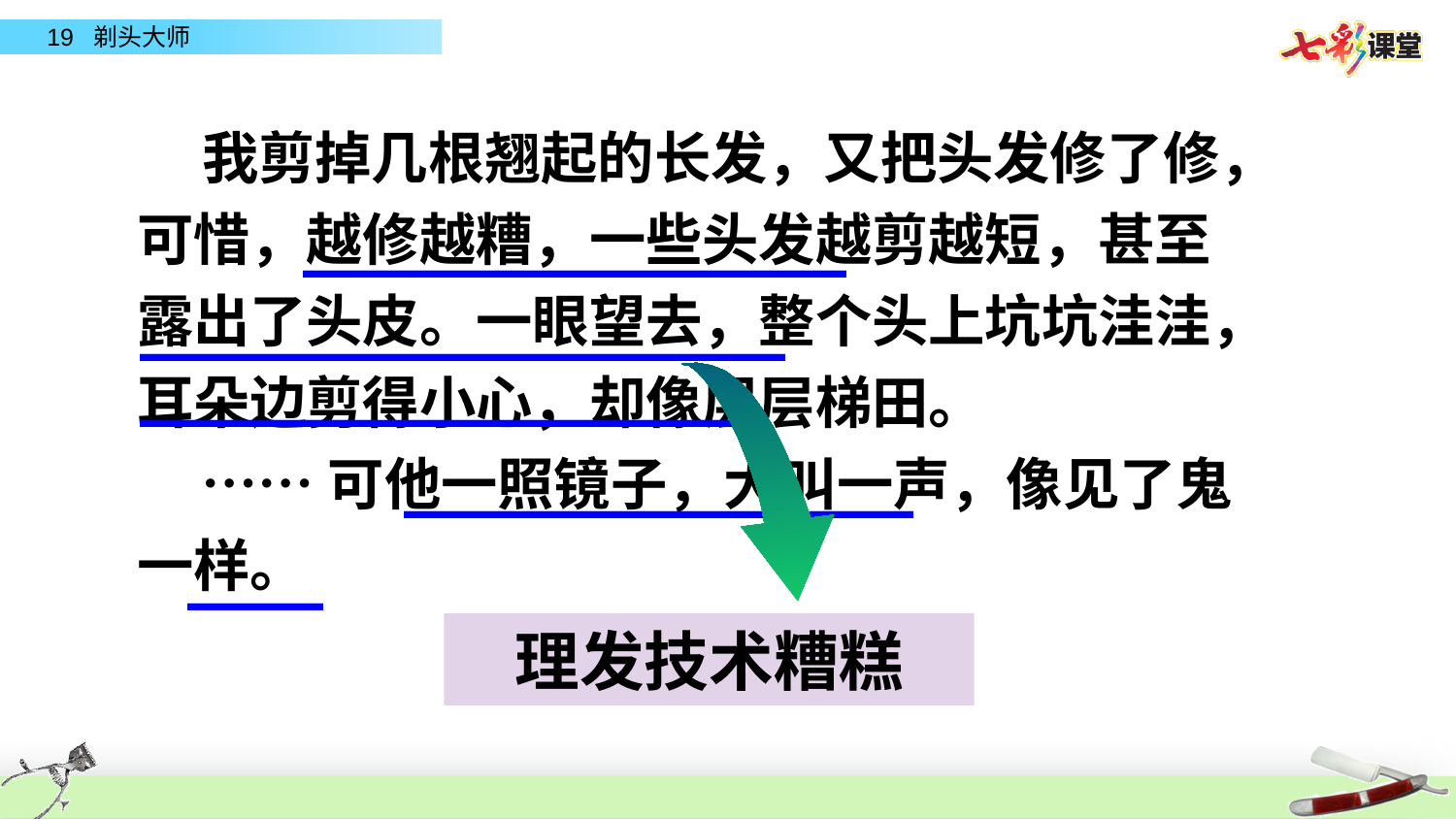

我剪掉几根翘起的长发，又把头发修了修，可惜，越修越糟，一些头发越剪越短，甚至露出了头皮。一眼望去，整个头上坑坑洼洼，耳朵边剪得小心，却像层层梯田。
     ……可他一照镜子，大叫一声，像见了鬼一样。
————————————————
———————————————————
——————————————————

———————————————
————
理发技术糟糕